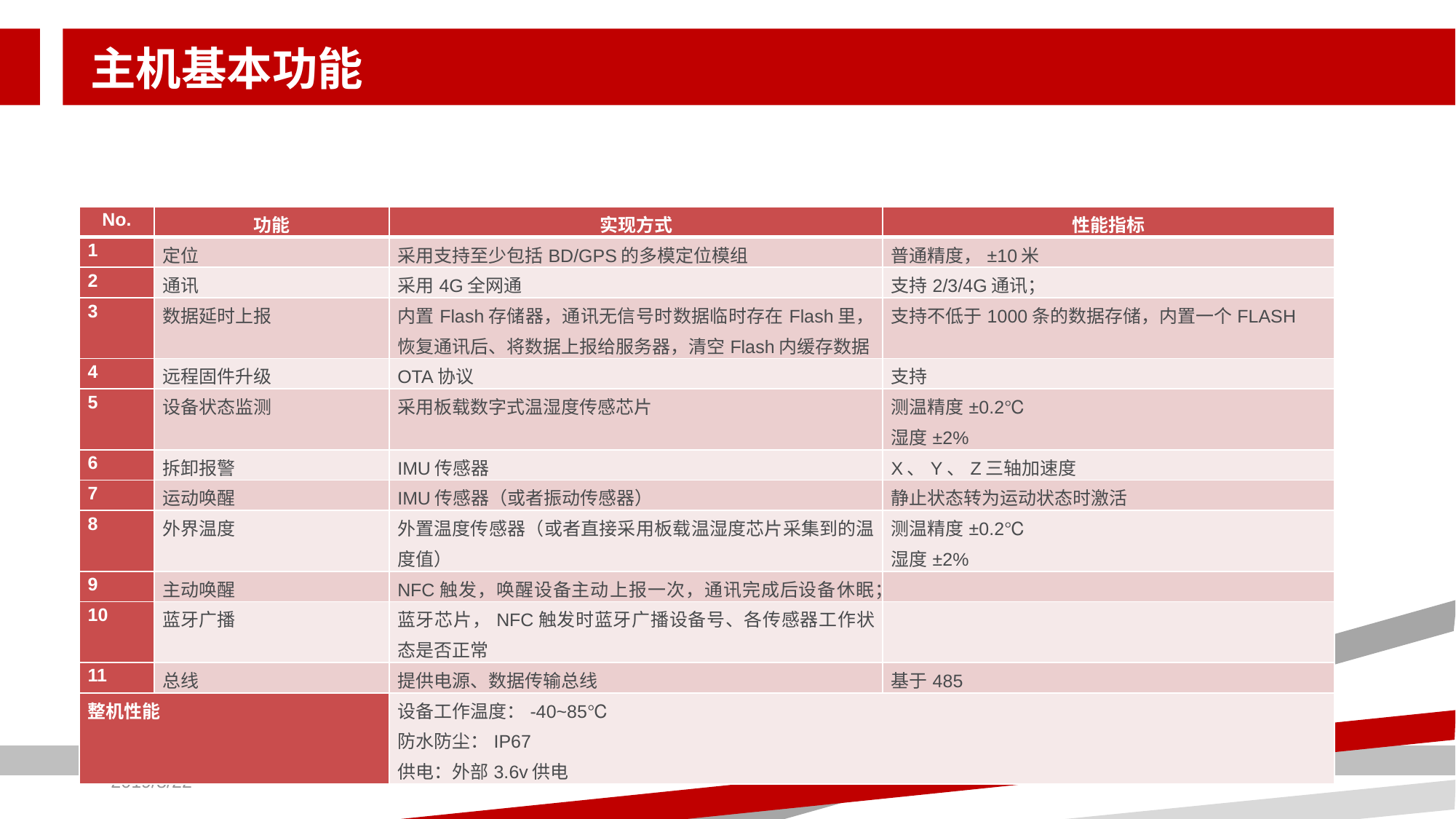

# 主机基本功能
| No. | 功能 | 实现方式 | 性能指标 |
| --- | --- | --- | --- |
| 1 | 定位 | 采用支持至少包括BD/GPS的多模定位模组 | 普通精度，±10米 |
| 2 | 通讯 | 采用4G全网通 | 支持2/3/4G通讯； |
| 3 | 数据延时上报 | 内置Flash存储器，通讯无信号时数据临时存在Flash里，恢复通讯后、将数据上报给服务器，清空Flash内缓存数据 | 支持不低于1000条的数据存储，内置一个FLASH |
| 4 | 远程固件升级 | OTA协议 | 支持 |
| 5 | 设备状态监测 | 采用板载数字式温湿度传感芯片 | 测温精度±0.2℃ 湿度±2% |
| 6 | 拆卸报警 | IMU传感器 | X、Y、Z三轴加速度 |
| 7 | 运动唤醒 | IMU传感器（或者振动传感器） | 静止状态转为运动状态时激活 |
| 8 | 外界温度 | 外置温度传感器（或者直接采用板载温湿度芯片采集到的温度值） | 测温精度±0.2℃ 湿度±2% |
| 9 | 主动唤醒 | NFC触发，唤醒设备主动上报一次，通讯完成后设备休眠； |  |
| 10 | 蓝牙广播 | 蓝牙芯片，NFC触发时蓝牙广播设备号、各传感器工作状态是否正常 |  |
| 11 | 总线 | 提供电源、数据传输总线 | 基于485 |
| 整机性能 |  | 设备工作温度：-40~85℃ 防水防尘：IP67 供电：外部3.6v供电 |  |
2019/8/22